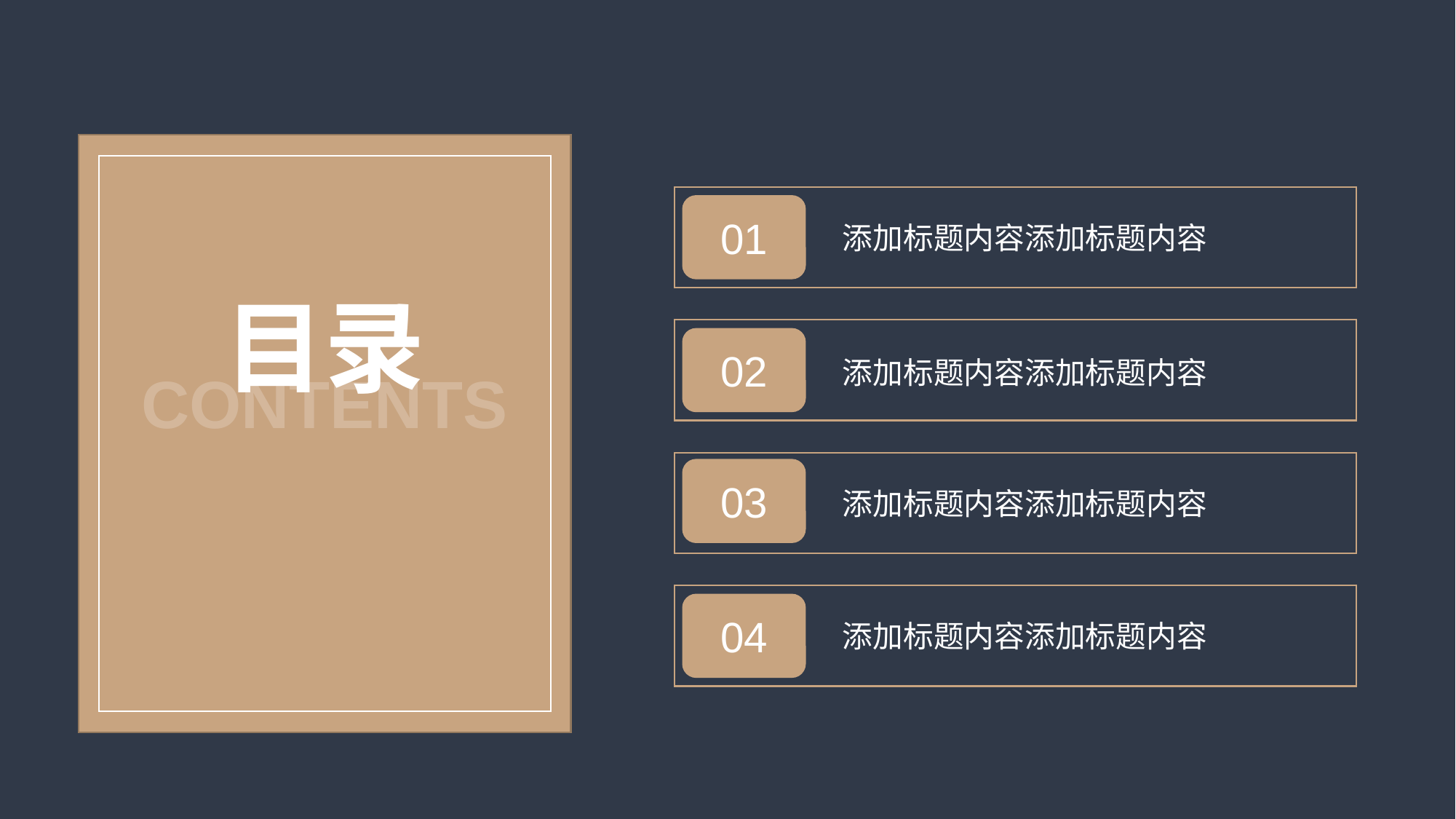

01
添加标题内容添加标题内容
目录

02
添加标题内容添加标题内容
CONTENTS

03
添加标题内容添加标题内容

04
添加标题内容添加标题内容